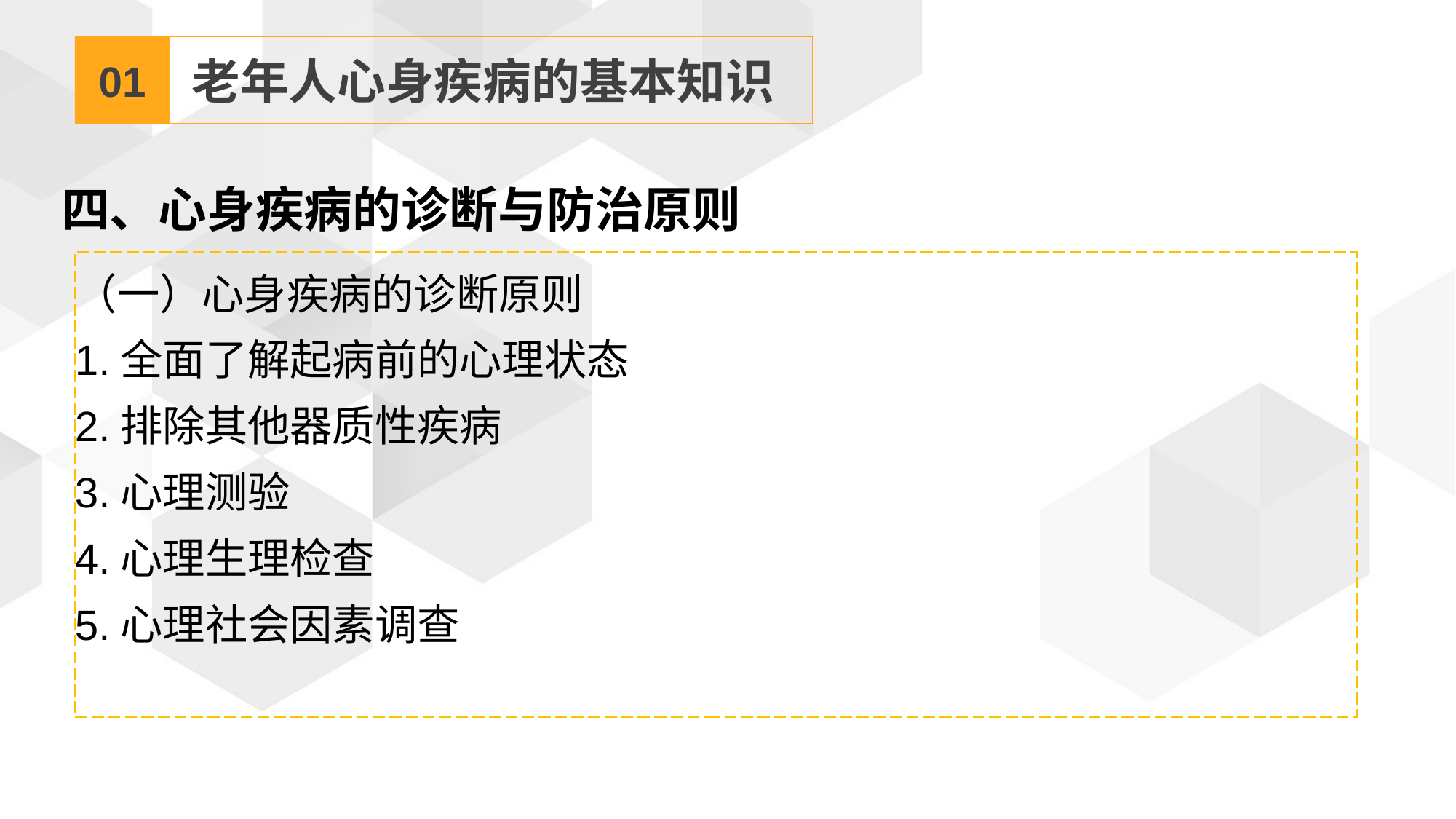

01
老年人心身疾病的基本知识
四、心身疾病的诊断与防治原则
（一）心身疾病的诊断原则
1.全面了解起病前的心理状态
2.排除其他器质性疾病
3.心理测验
4.心理生理检查
5.心理社会因素调查